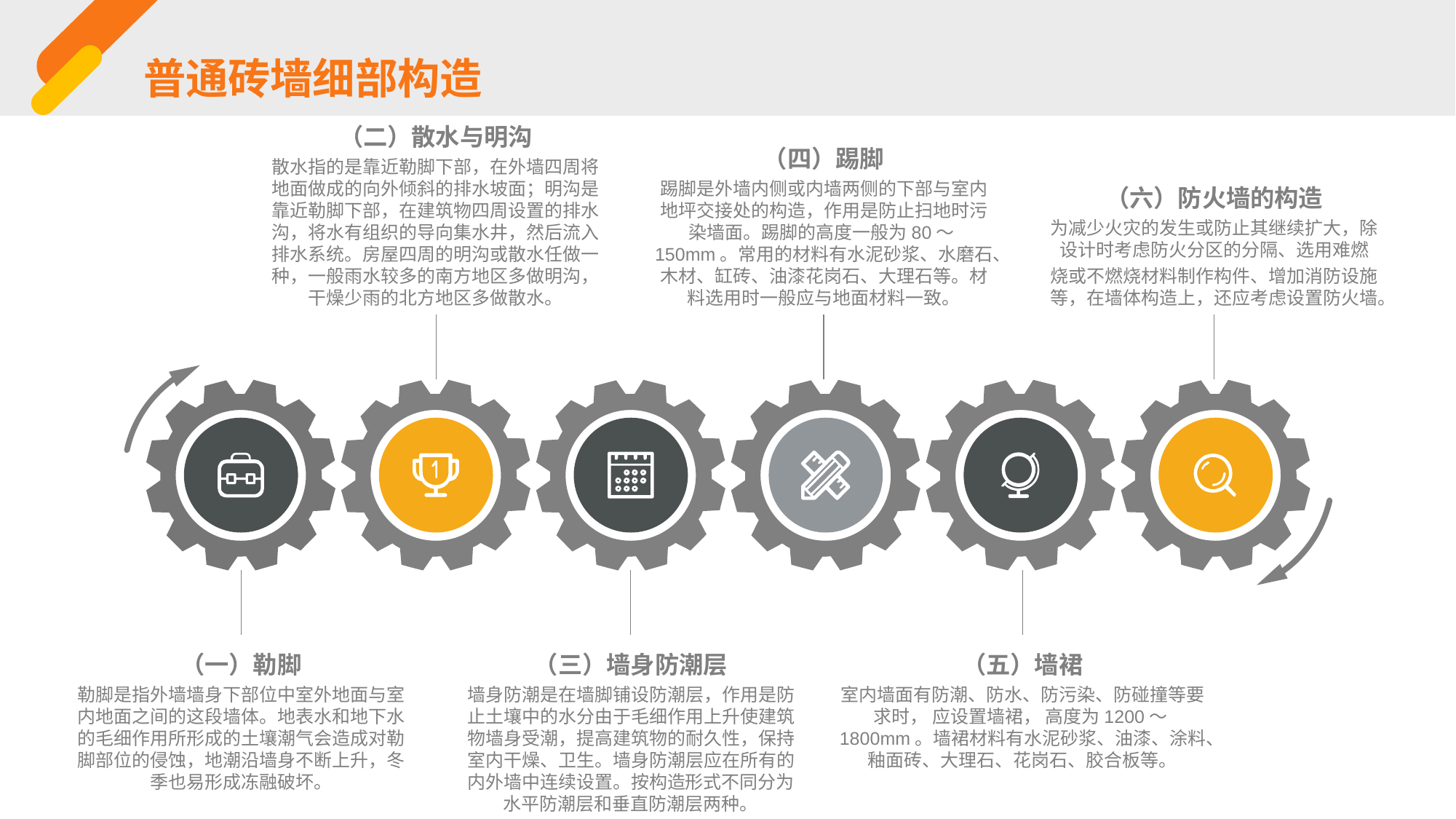

普通砖墙细部构造
（二）散水与明沟
散水指的是靠近勒脚下部，在外墙四周将地面做成的向外倾斜的排水坡面；明沟是靠近勒脚下部，在建筑物四周设置的排水沟，将水有组织的导向集水井，然后流入排水系统。房屋四周的明沟或散水任做一种，一般雨水较多的南方地区多做明沟，干燥少雨的北方地区多做散水。
（四）踢脚
踢脚是外墙内侧或内墙两侧的下部与室内地坪交接处的构造，作用是防止扫地时污染墙面。踢脚的高度一般为80～150mm。常用的材料有水泥砂浆、水磨石、木材、缸砖、油漆花岗石、大理石等。材料选用时一般应与地面材料一致。
（六）防火墙的构造
为减少火灾的发生或防止其继续扩大，除设计时考虑防火分区的分隔、选用难燃
烧或不燃烧材料制作构件、增加消防设施等，在墙体构造上，还应考虑设置防火墙。

（一）勒脚
勒脚是指外墙墙身下部位中室外地面与室内地面之间的这段墙体。地表水和地下水的毛细作用所形成的土壤潮气会造成对勒脚部位的侵蚀，地潮沿墙身不断上升，冬季也易形成冻融破坏。
（三）墙身防潮层
墙身防潮是在墙脚铺设防潮层，作用是防止土壤中的水分由于毛细作用上升使建筑物墙身受潮，提高建筑物的耐久性，保持室内干燥、卫生。墙身防潮层应在所有的内外墙中连续设置。按构造形式不同分为水平防潮层和垂直防潮层两种。
（五）墙裙
室内墙面有防潮、防水、防污染、防碰撞等要求时， 应设置墙裙， 高度为1200～1800mm。墙裙材料有水泥砂浆、油漆、涂料、釉面砖、大理石、花岗石、胶合板等。